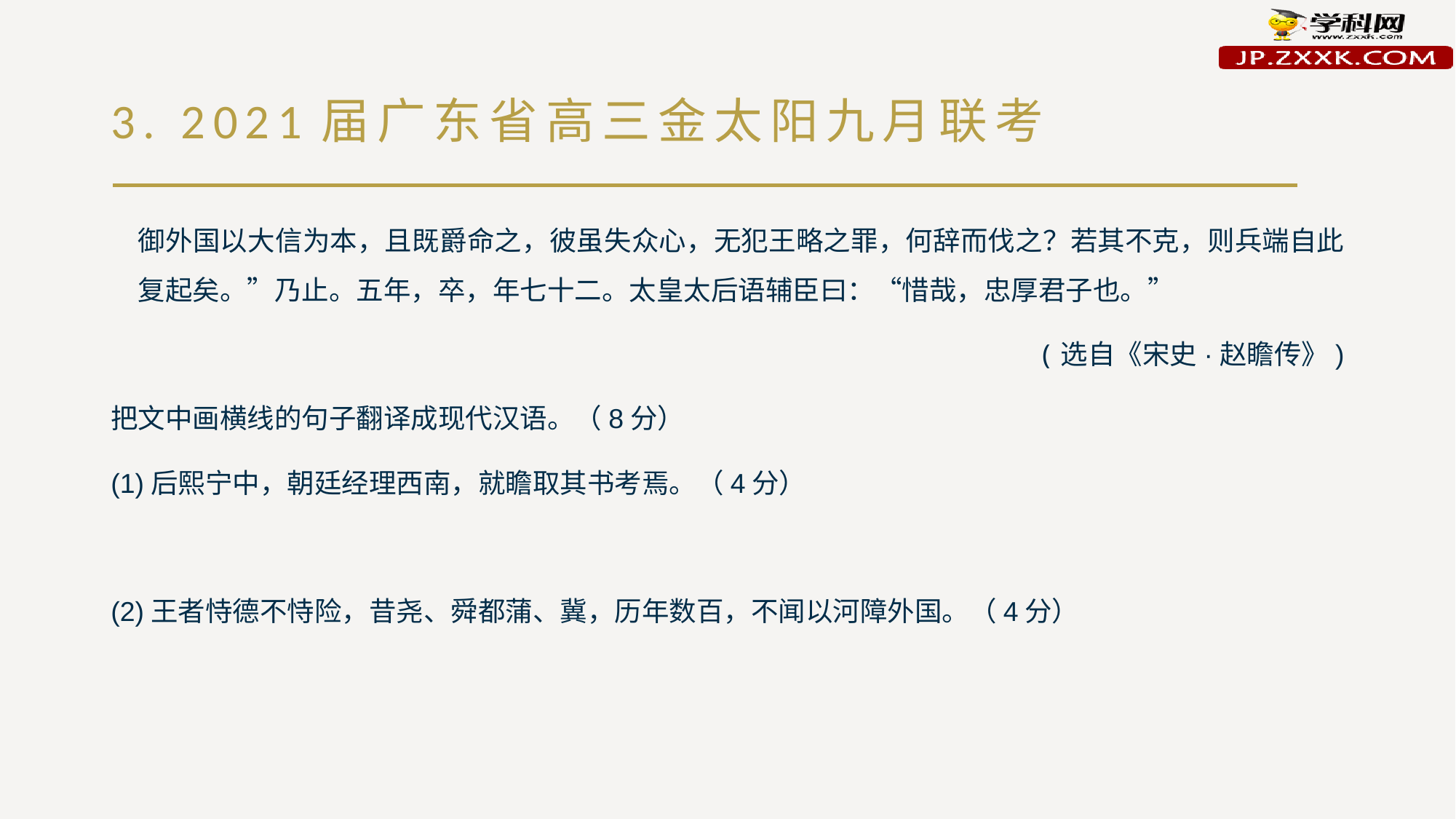

# 3. 2021届广东省高三金太阳九月联考
御外国以大信为本，且既爵命之，彼虽失众心，无犯王略之罪，何辞而伐之？若其不克，则兵端自此复起矣。”乃止。五年，卒，年七十二。太皇太后语辅臣曰：“惜哉，忠厚君子也。”
 (选自《宋史·赵瞻传》)
把文中画横线的句子翻译成现代汉语。（8分）
(1)后熙宁中，朝廷经理西南，就瞻取其书考焉。（4分）

(2)王者恃德不恃险，昔尧、舜都蒲、冀，历年数百，不闻以河障外国。（4分）